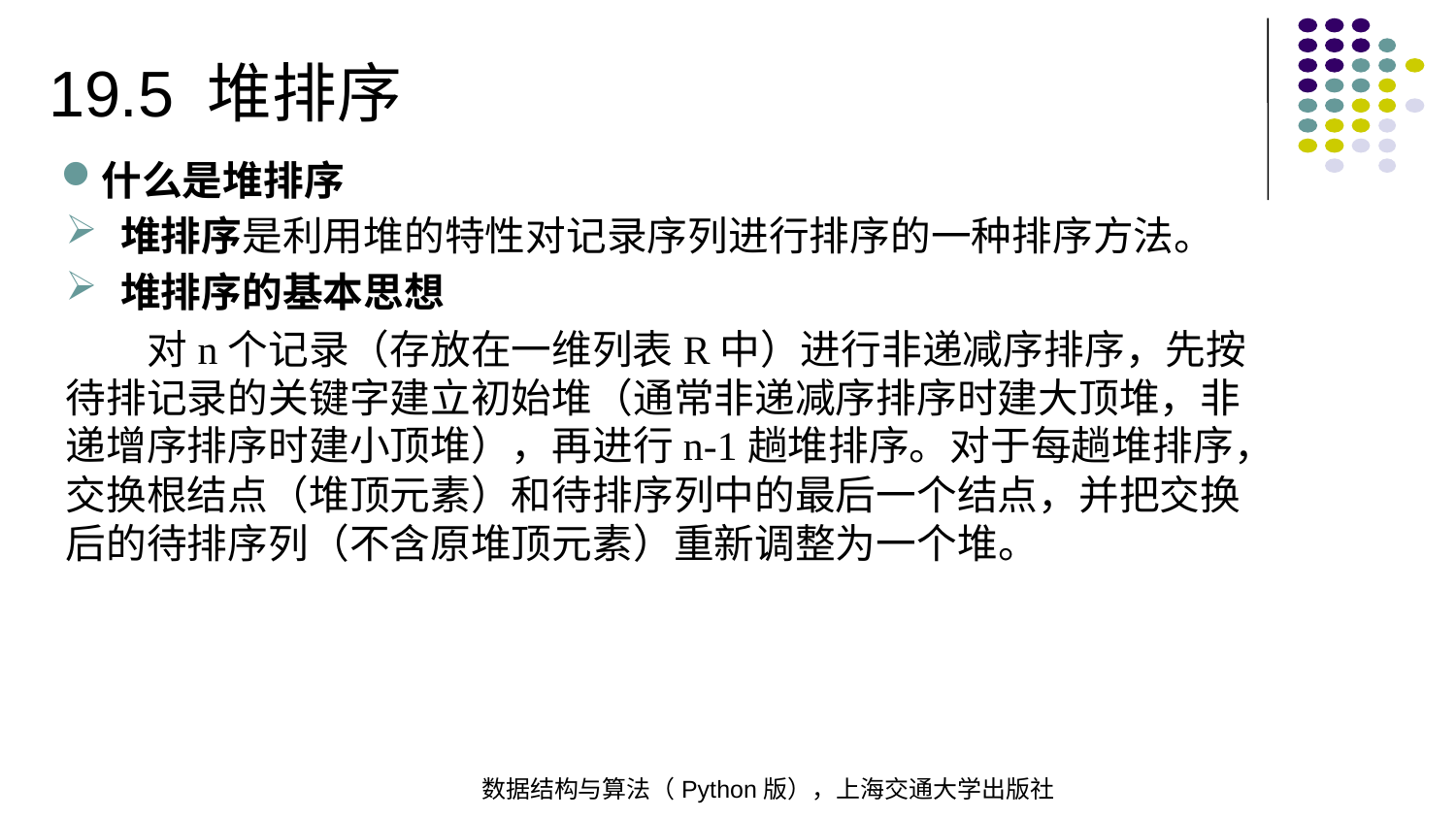

19.5 堆排序
什么是堆排序
堆排序是利用堆的特性对记录序列进行排序的一种排序方法。
堆排序的基本思想
        对n个记录（存放在一维列表R中）进行非递减序排序，先按待排记录的关键字建立初始堆（通常非递减序排序时建大顶堆，非递增序排序时建小顶堆），再进行n-1趟堆排序。对于每趟堆排序，交换根结点（堆顶元素）和待排序列中的最后一个结点，并把交换后的待排序列（不含原堆顶元素）重新调整为一个堆。